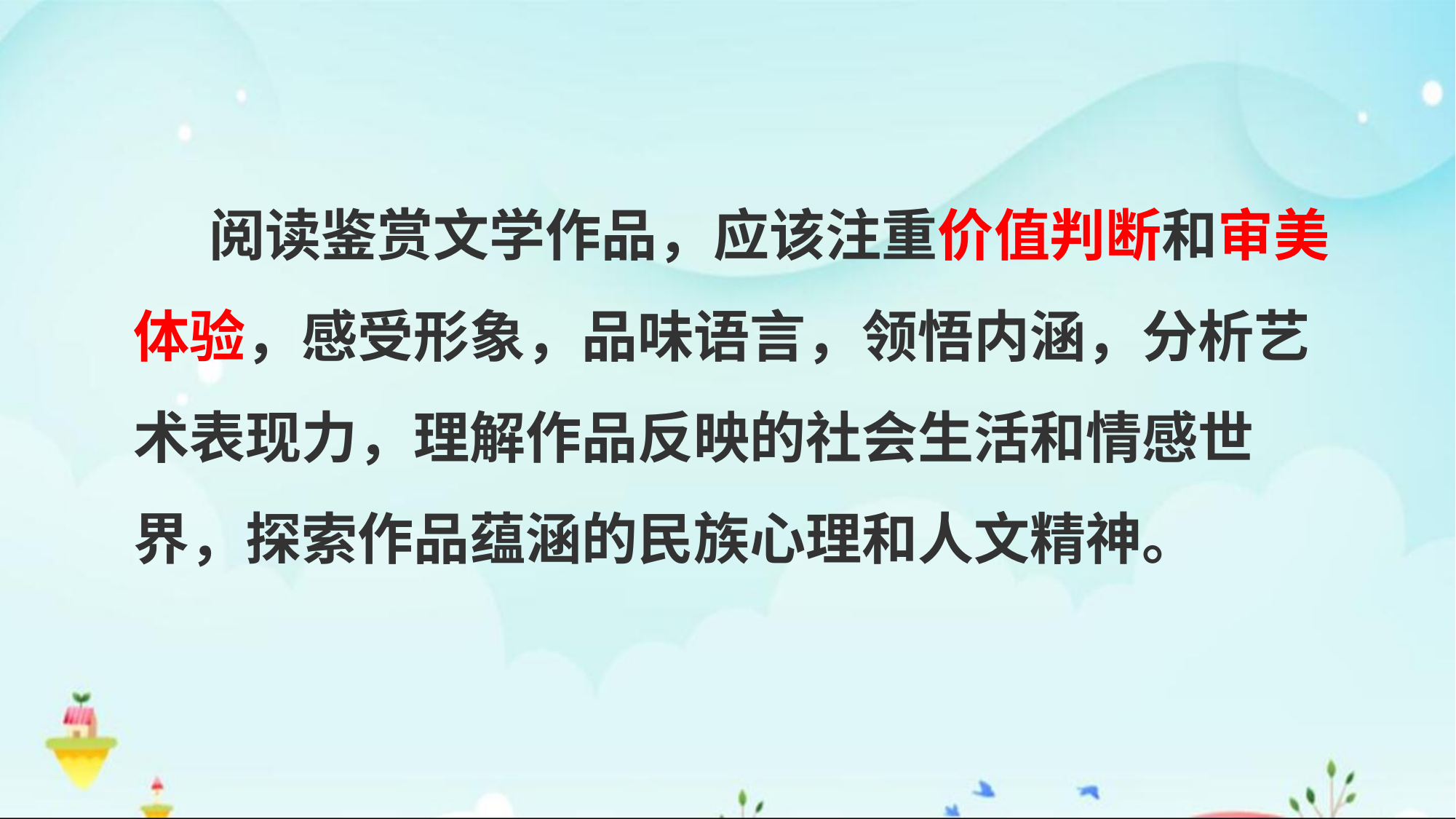

阅读鉴赏文学作品，应该注重价值判断和审美体验，感受形象，品味语言，领悟内涵，分析艺术表现力，理解作品反映的社会生活和情感世界，探索作品蕴涵的民族心理和人文精神。